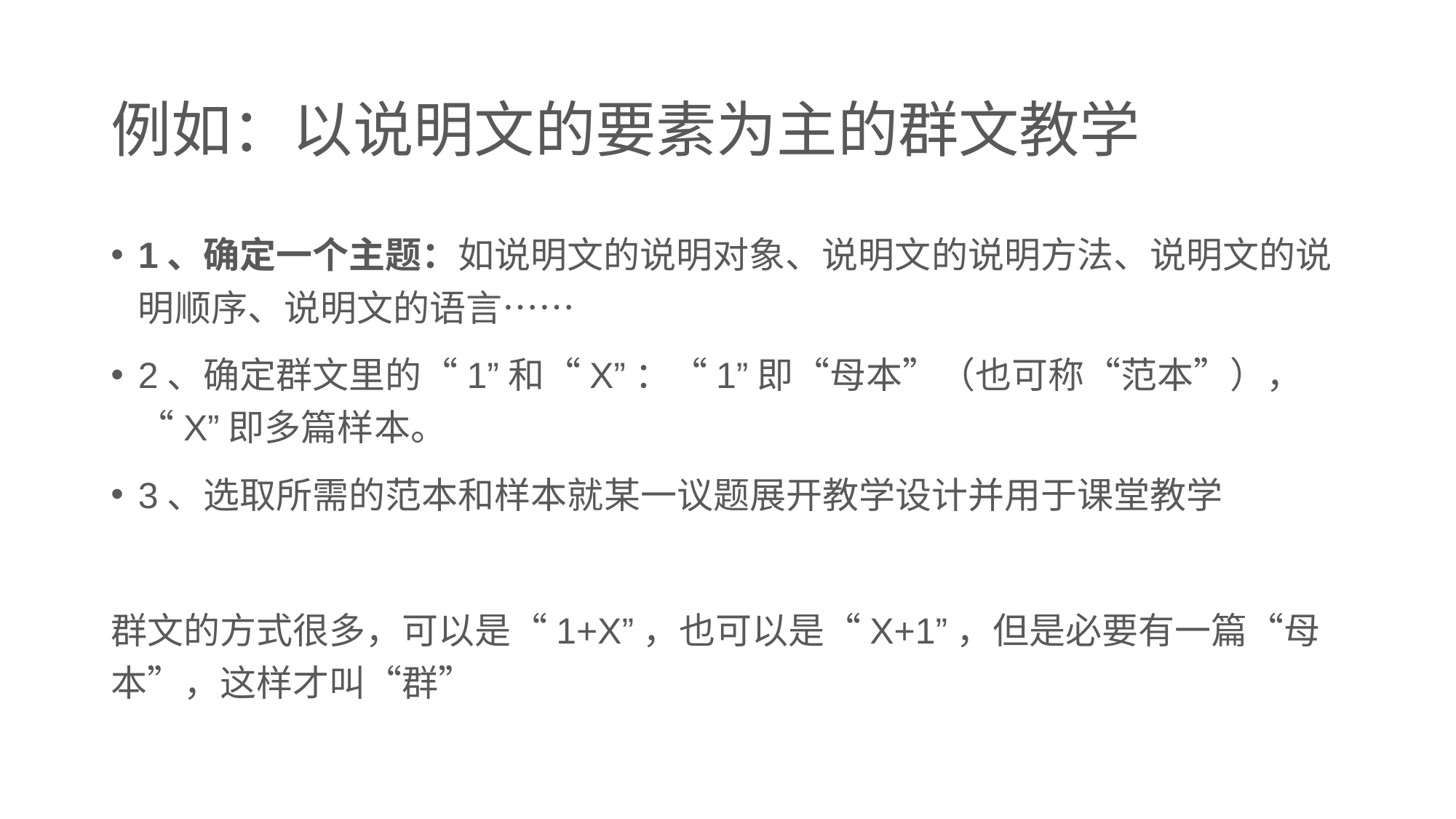

# 例如：以说明文的要素为主的群文教学
1、确定一个主题：如说明文的说明对象、说明文的说明方法、说明文的说明顺序、说明文的语言……
2、确定群文里的“1”和“X”：“1”即“母本”（也可称“范本”），“X”即多篇样本。
3、选取所需的范本和样本就某一议题展开教学设计并用于课堂教学

群文的方式很多，可以是“1+X”，也可以是“X+1”，但是必要有一篇“母本”，这样才叫“群”